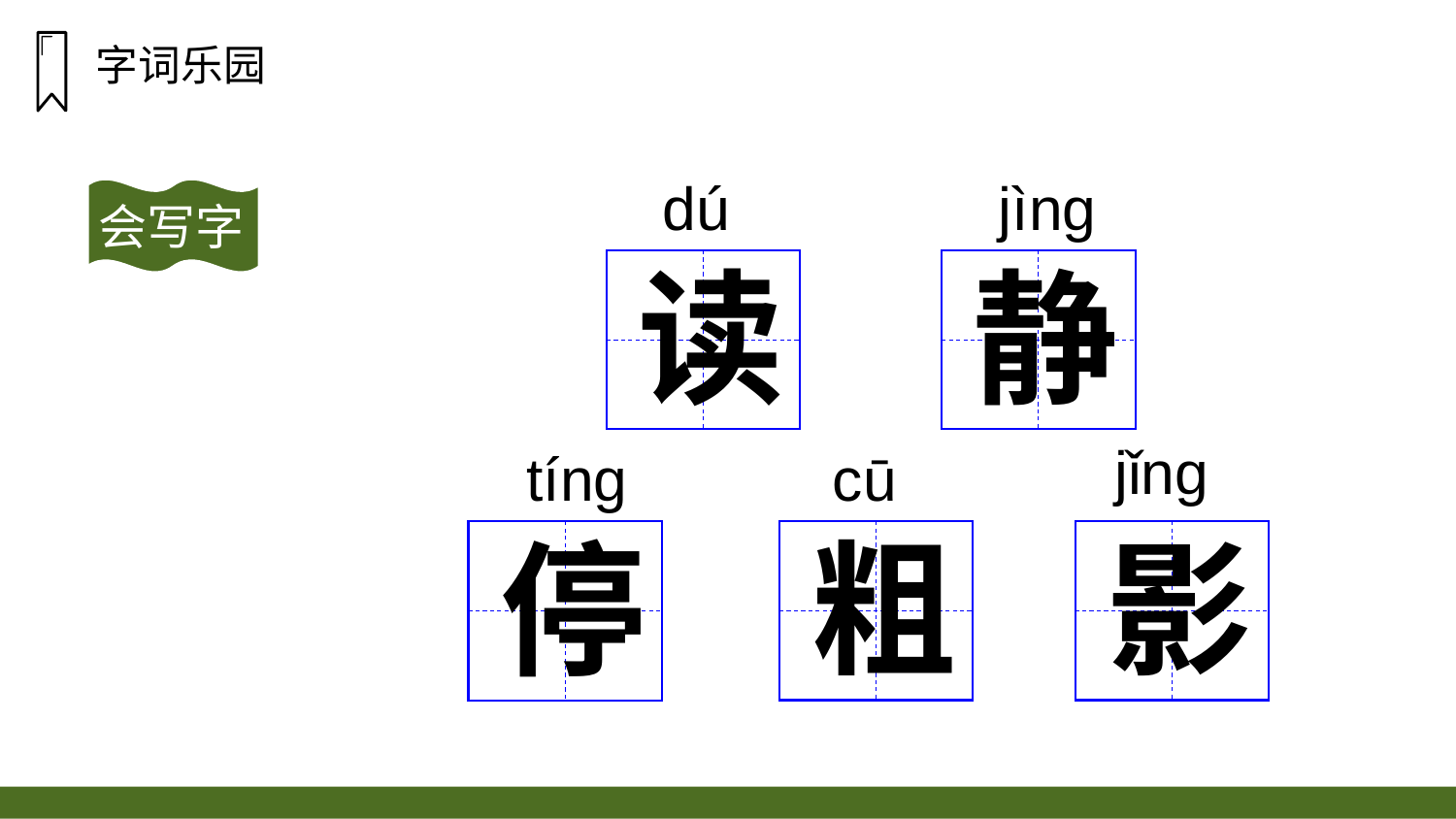

字词乐园
dú
jìnɡ
会写字
静
读

jǐnɡ
cū
tínɡ
粗
影
停